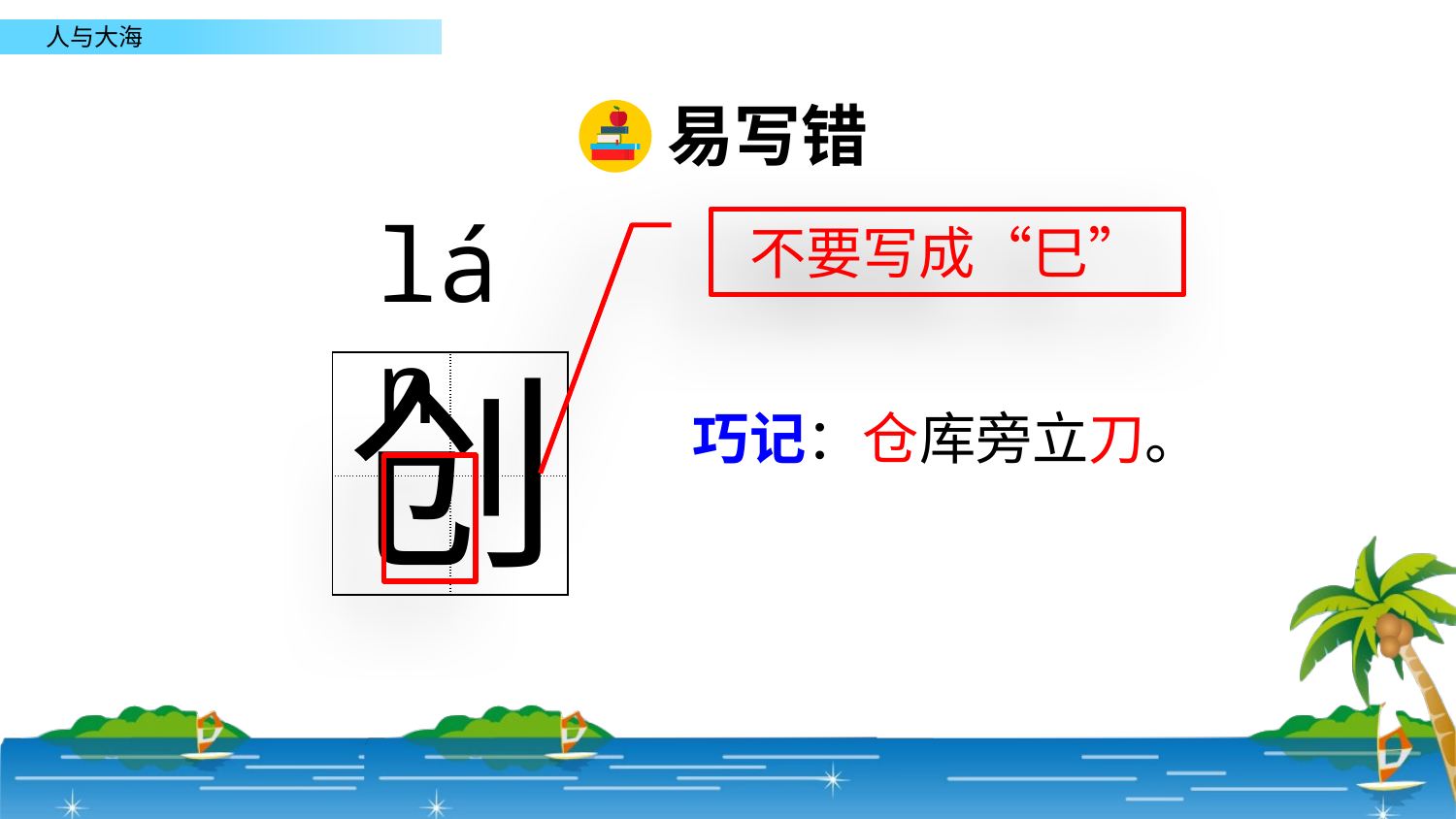

易写错

lán
不要写成“巳”
创
|  |  |
| --- | --- |
|  |  |
巧记：仓库旁立刀。